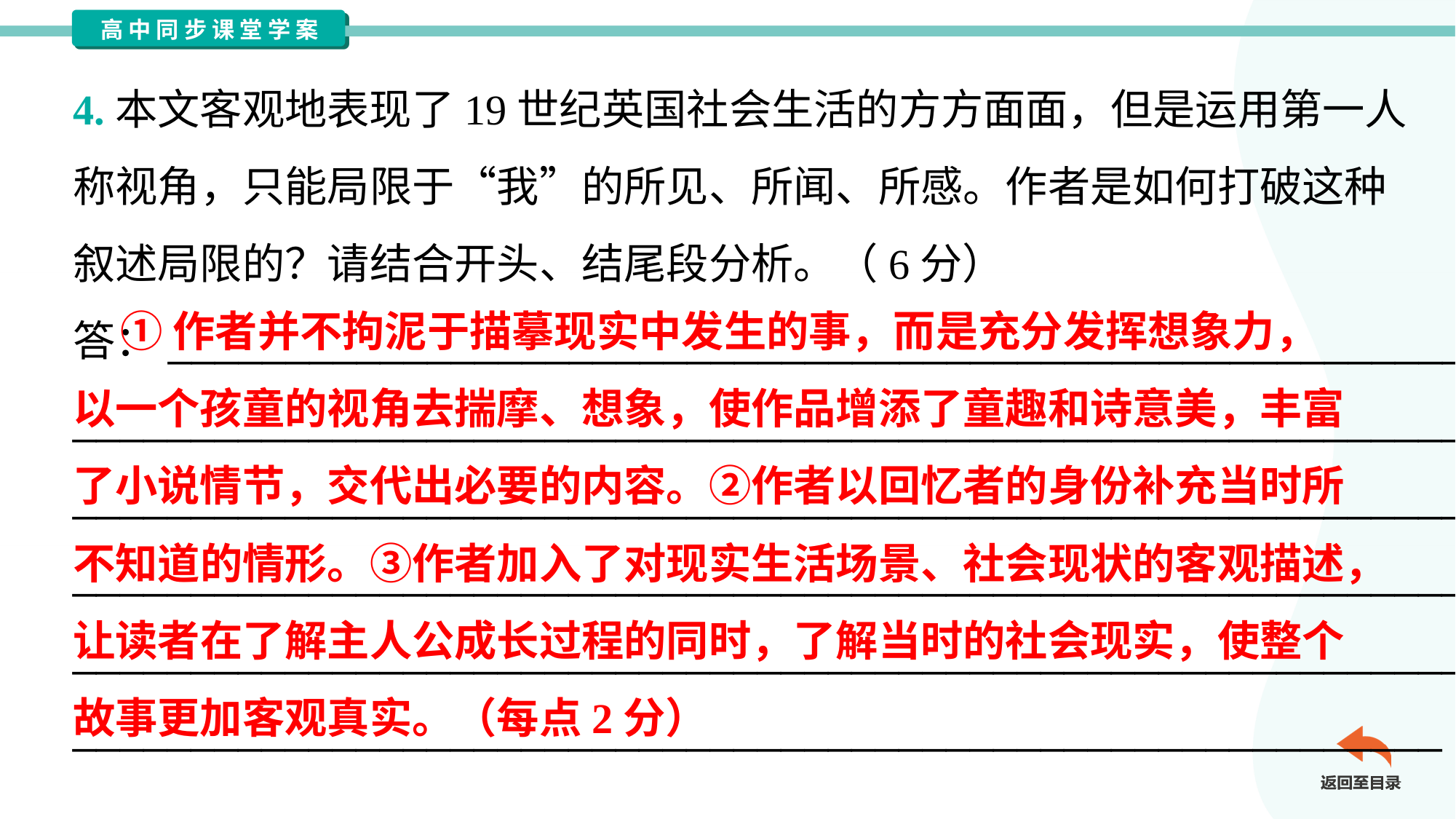

4.本文客观地表现了19世纪英国社会生活的方方面面，但是运用第一人
称视角，只能局限于“我”的所见、所闻、所感。作者是如何打破这种
叙述局限的？请结合开头、结尾段分析。（6分）
答：_________________________________________________________
_____________________________________________________________
_____________________________________________________________
_____________________________________________________________
_____________________________________________________________
__________________________________________________________
     ①作者并不拘泥于描摹现实中发生的事，而是充分发挥想象力，
以一个孩童的视角去揣摩、想象，使作品增添了童趣和诗意美，丰富
了小说情节，交代出必要的内容。②作者以回忆者的身份补充当时所
不知道的情形。③作者加入了对现实生活场景、社会现状的客观描述，
让读者在了解主人公成长过程的同时，了解当时的社会现实，使整个
故事更加客观真实。（每点2分）